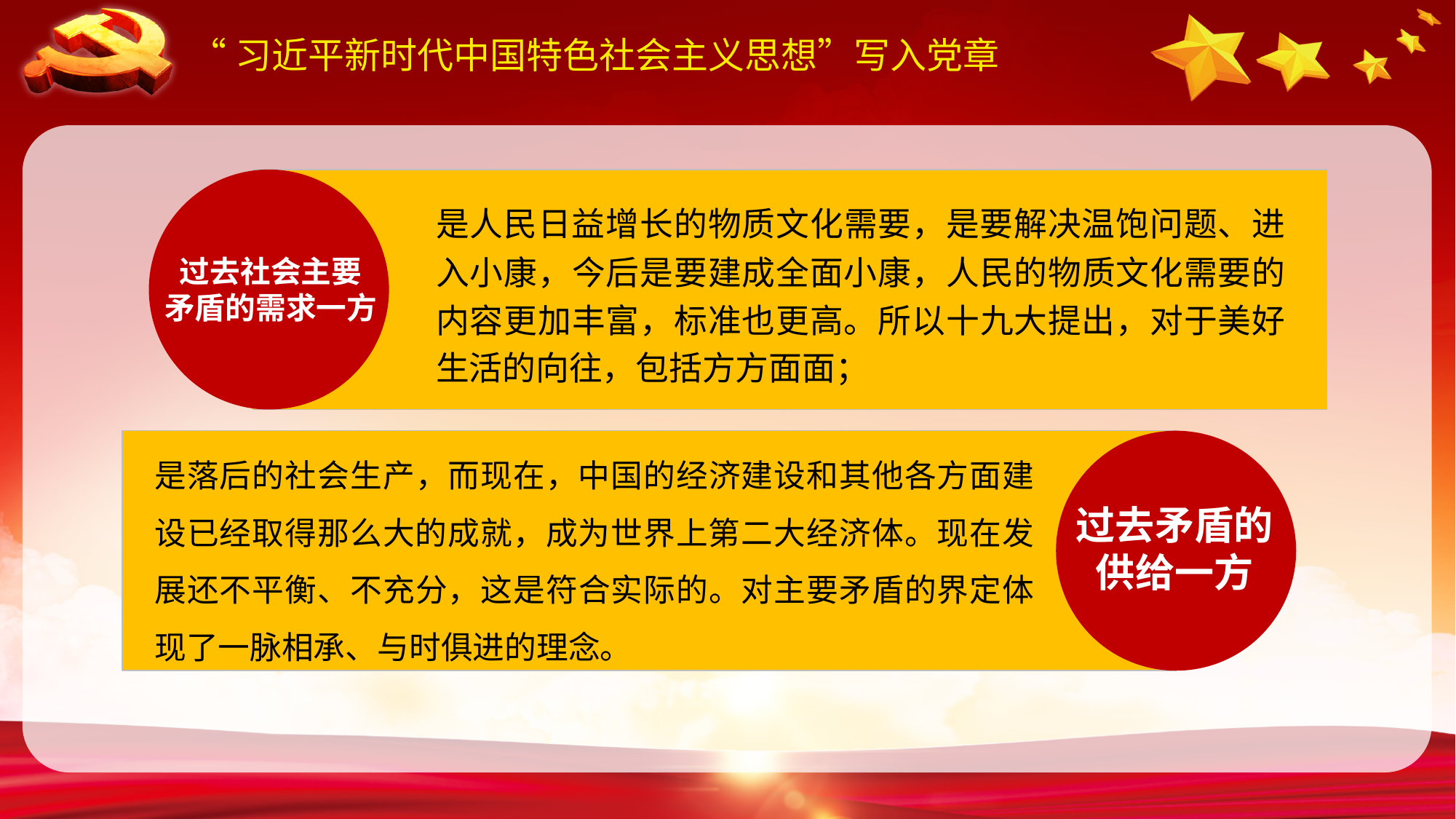

是人民日益增长的物质文化需要，是要解决温饱问题、进入小康，今后是要建成全面小康，人民的物质文化需要的内容更加丰富，标准也更高。所以十九大提出，对于美好生活的向往，包括方方面面；
过去社会主要
矛盾的需求一方

是落后的社会生产，而现在，中国的经济建设和其他各方面建设已经取得那么大的成就，成为世界上第二大经济体。现在发展还不平衡、不充分，这是符合实际的。对主要矛盾的界定体现了一脉相承、与时俱进的理念。
过去矛盾的
供给一方